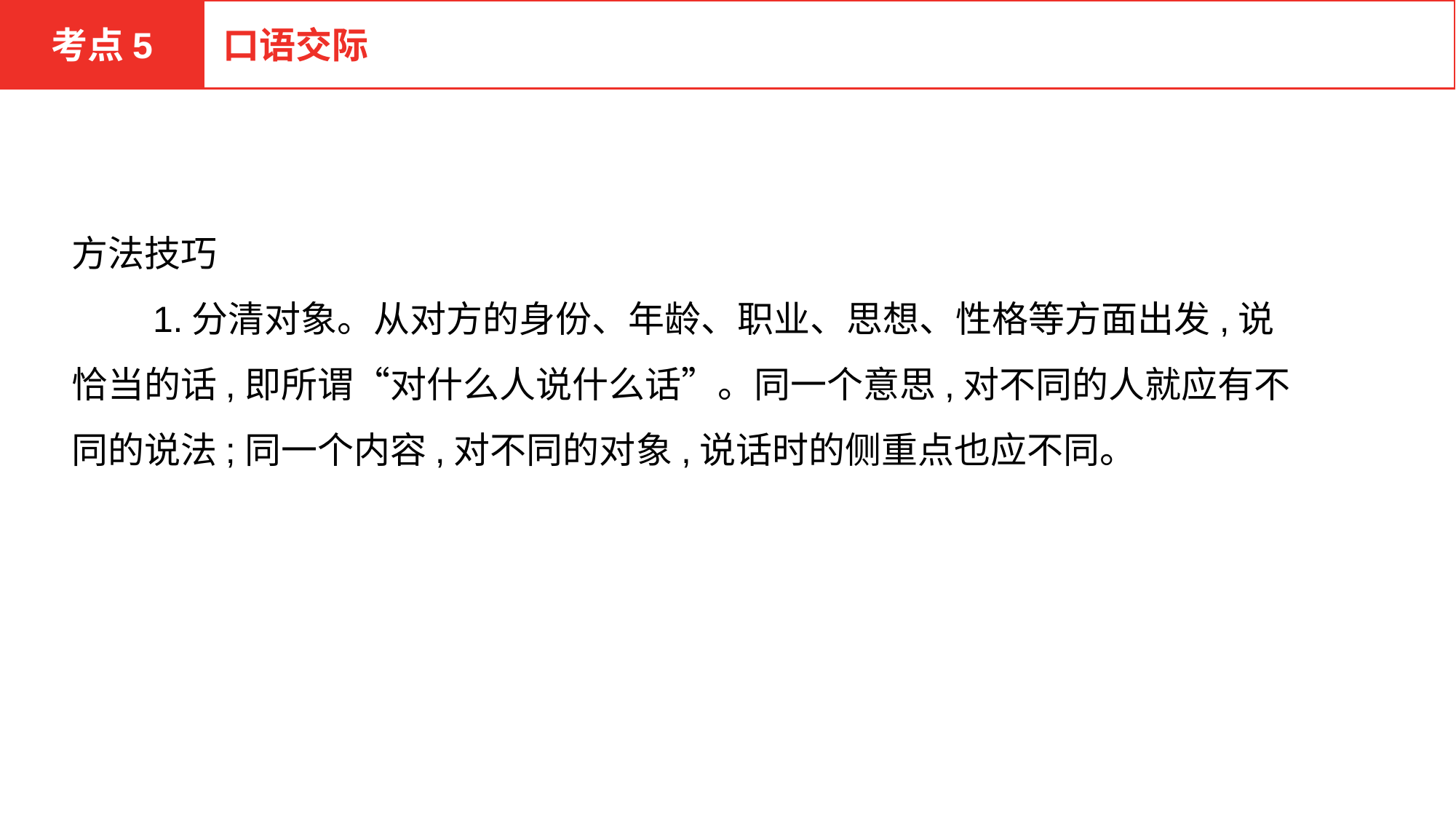

考点5
口语交际
方法技巧
　　1.分清对象。从对方的身份、年龄、职业、思想、性格等方面出发,说恰当的话,即所谓“对什么人说什么话”。同一个意思,对不同的人就应有不同的说法;同一个内容,对不同的对象,说话时的侧重点也应不同。